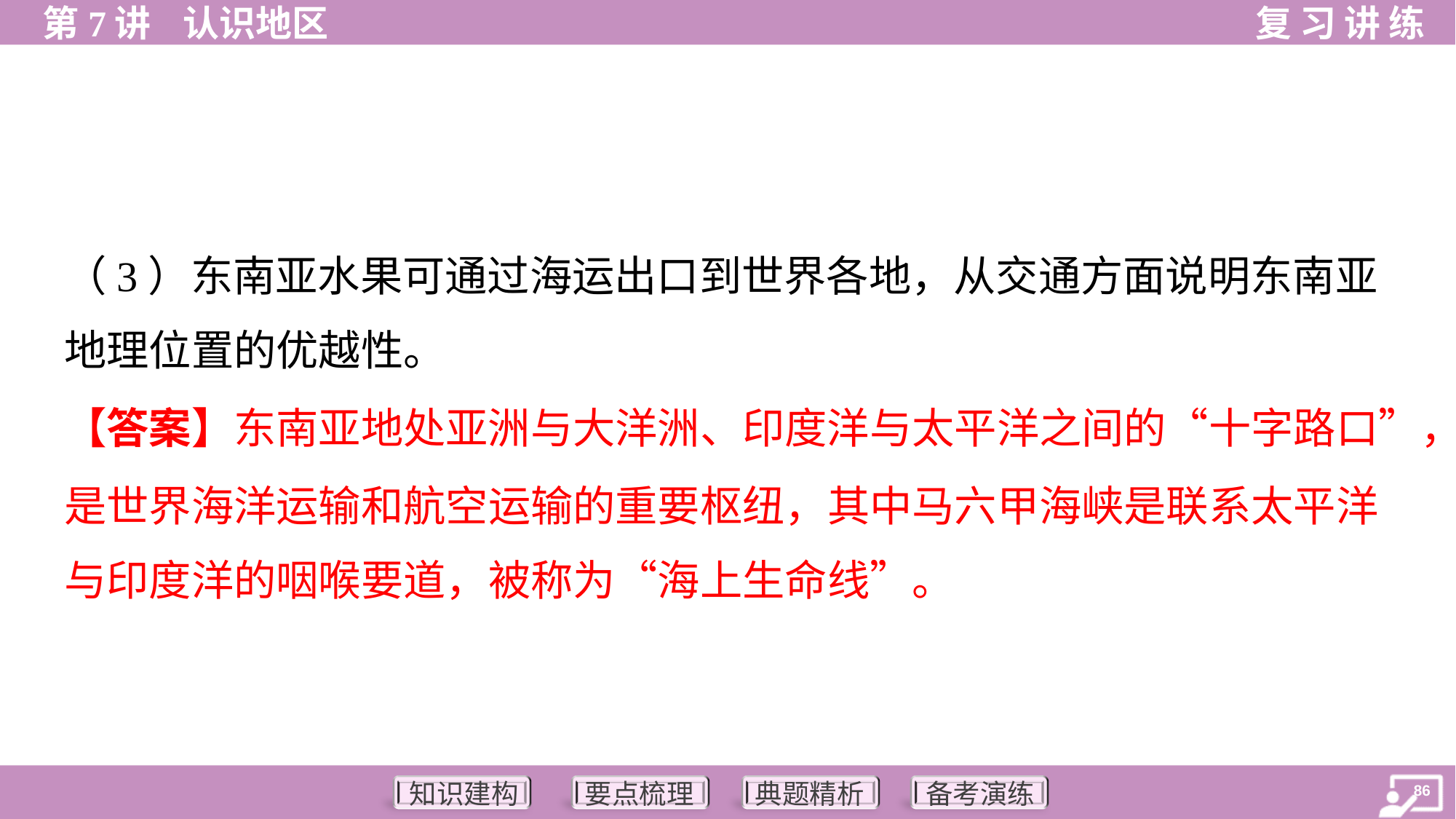

（3）东南亚水果可通过海运出口到世界各地，从交通方面说明东南亚
地理位置的优越性。
【答案】东南亚地处亚洲与大洋洲、印度洋与太平洋之间的“十字路口”，
是世界海洋运输和航空运输的重要枢纽，其中马六甲海峡是联系太平洋
与印度洋的咽喉要道，被称为“海上生命线”。